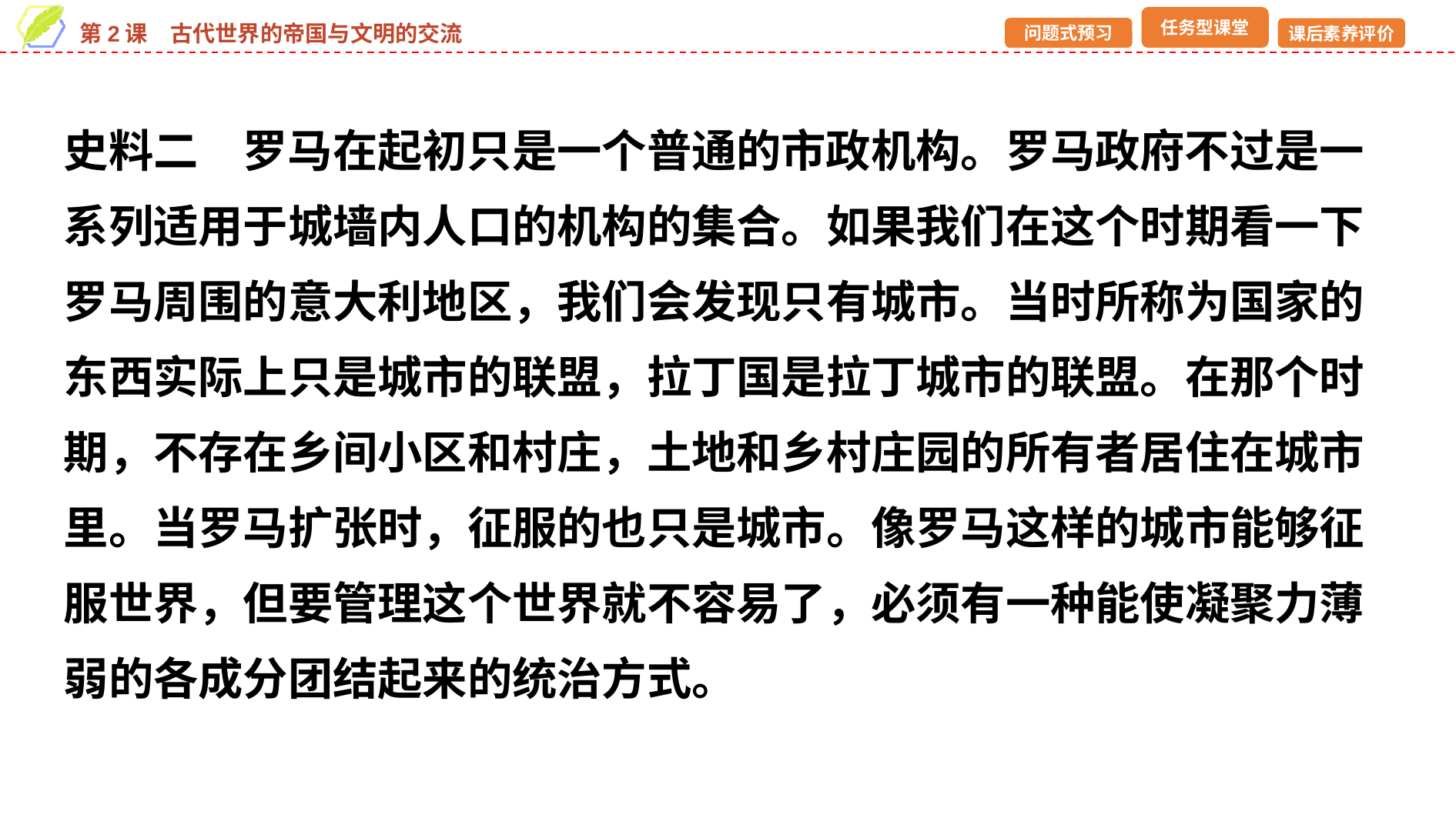

史料二　罗马在起初只是一个普通的市政机构。罗马政府不过是一系列适用于城墙内人口的机构的集合。如果我们在这个时期看一下罗马周围的意大利地区，我们会发现只有城市。当时所称为国家的东西实际上只是城市的联盟，拉丁国是拉丁城市的联盟。在那个时期，不存在乡间小区和村庄，土地和乡村庄园的所有者居住在城市里。当罗马扩张时，征服的也只是城市。像罗马这样的城市能够征服世界，但要管理这个世界就不容易了，必须有一种能使凝聚力薄弱的各成分团结起来的统治方式。